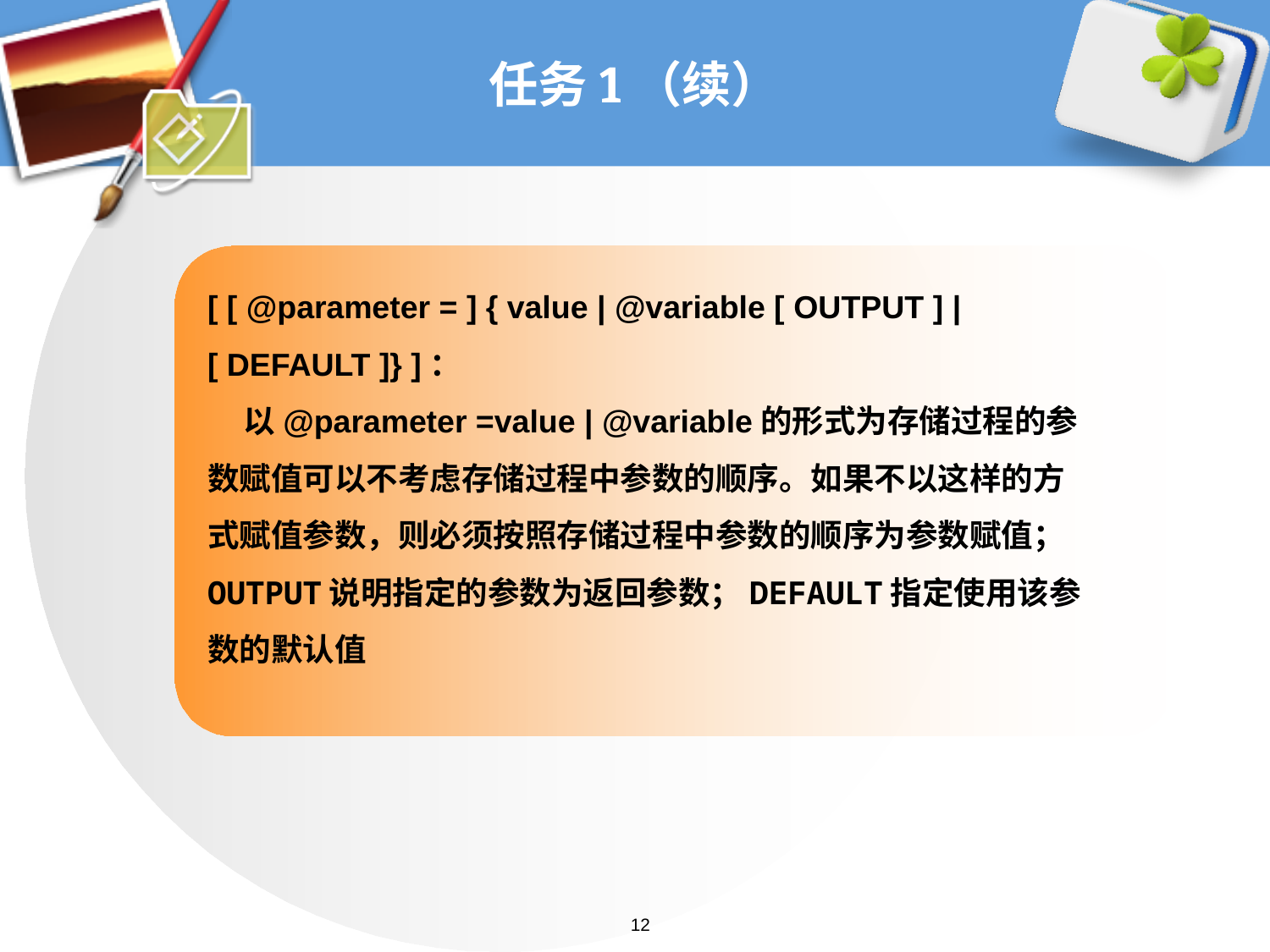

# 任务1（续）

[ [ @parameter = ] { value | @variable [ OUTPUT ] | [ DEFAULT ]} ]：
    以@parameter =value | @variable的形式为存储过程的参数赋值可以不考虑存储过程中参数的顺序。如果不以这样的方式赋值参数，则必须按照存储过程中参数的顺序为参数赋值；OUTPUT说明指定的参数为返回参数；DEFAULT指定使用该参数的默认值
12